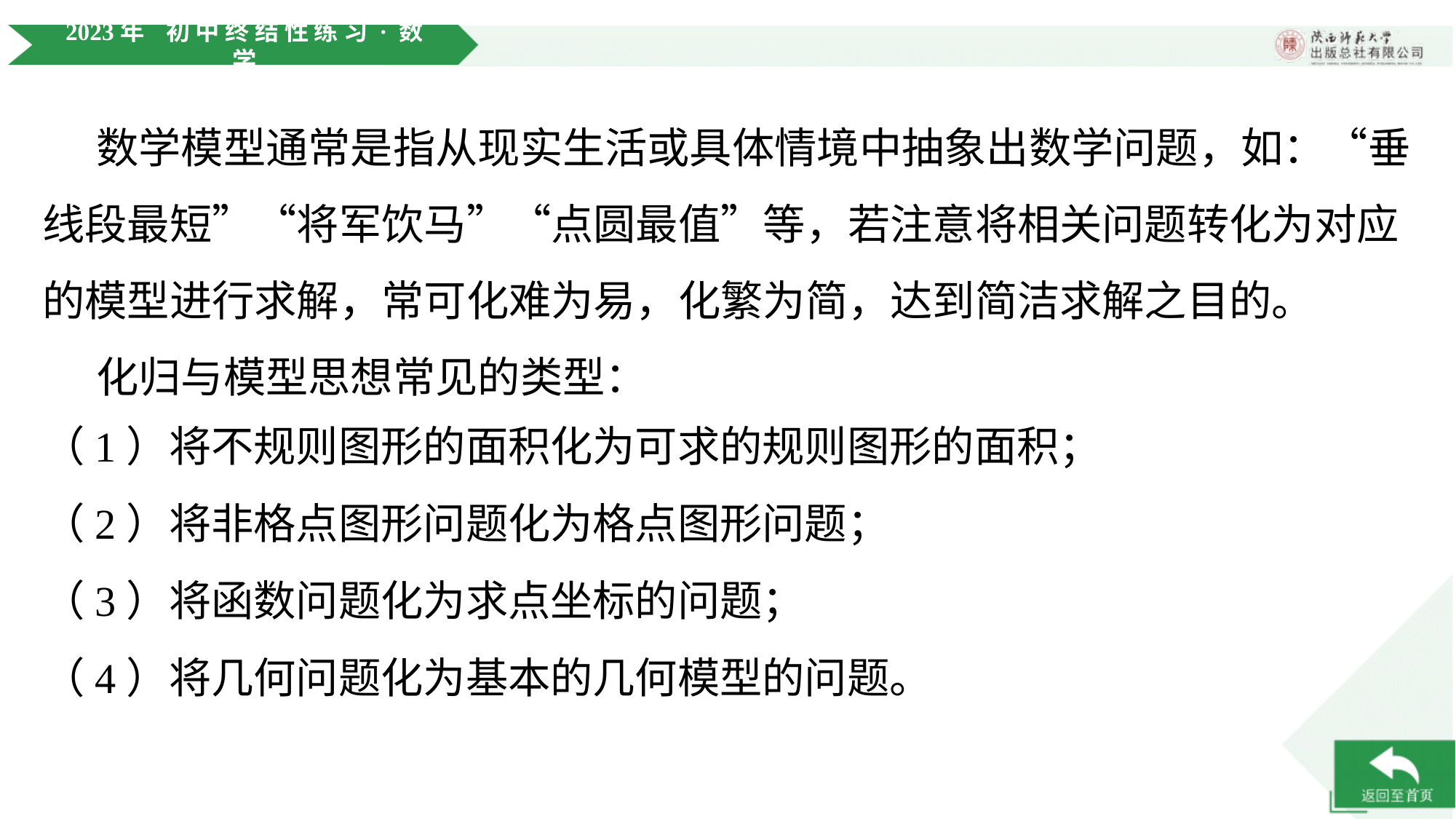

数学模型通常是指从现实生活或具体情境中抽象出数学问题，如：“垂线段最短”“将军饮马”“点圆最值”等，若注意将相关问题转化为对应的模型进行求解，常可化难为易，化繁为简，达到简洁求解之目的。
    化归与模型思想常见的类型：
（1）将不规则图形的面积化为可求的规则图形的面积；
（2）将非格点图形问题化为格点图形问题；
（3）将函数问题化为求点坐标的问题；
（4）将几何问题化为基本的几何模型的问题。